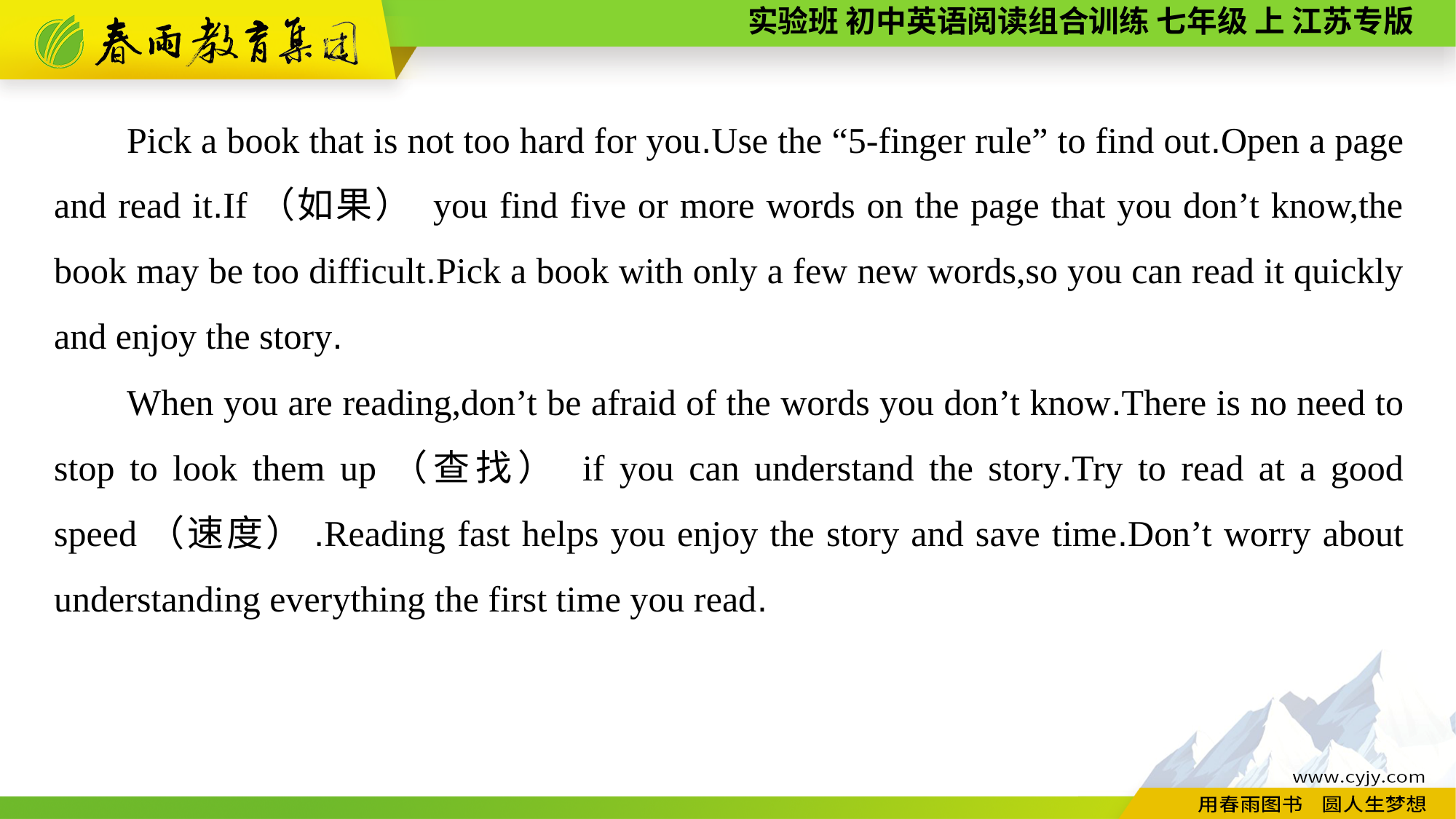

Pick a book that is not too hard for you.Use the “5-finger rule” to find out.Open a page and read it.If（如果） you find five or more words on the page that you don’t know,the book may be too difficult.Pick a book with only a few new words,so you can read it quickly and enjoy the story.
When you are reading,don’t be afraid of the words you don’t know.There is no need to stop to look them up（查找） if you can understand the story.Try to read at a good speed（速度）.Reading fast helps you enjoy the story and save time.Don’t worry about understanding everything the first time you read.